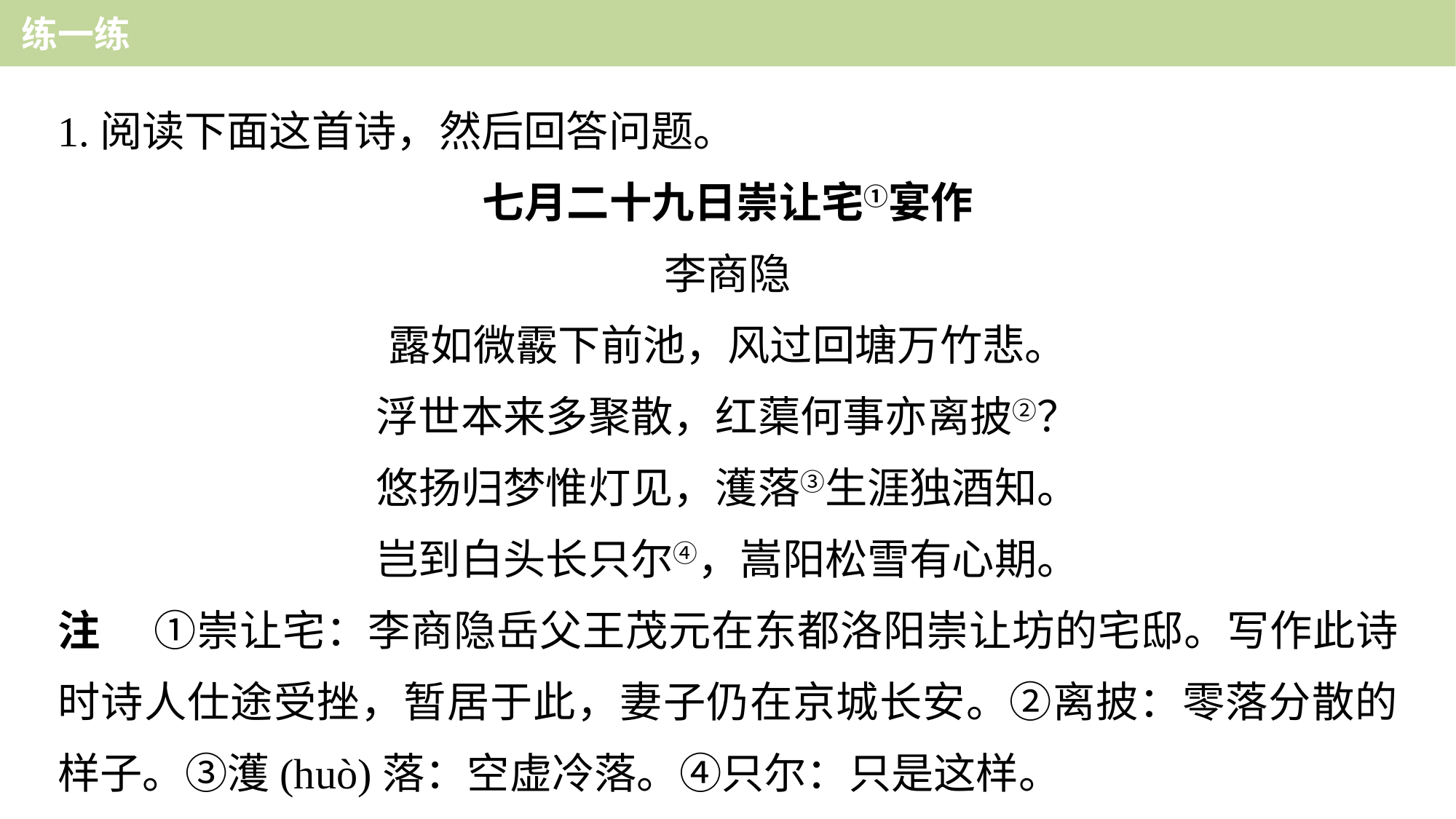

练一练
1.阅读下面这首诗，然后回答问题。
七月二十九日崇让宅①宴作
李商隐
露如微霰下前池，风过回塘万竹悲。
浮世本来多聚散，红蕖何事亦离披②？
悠扬归梦惟灯见，濩落③生涯独酒知。
岂到白头长只尔④，嵩阳松雪有心期。
注 　①崇让宅：李商隐岳父王茂元在东都洛阳崇让坊的宅邸。写作此诗时诗人仕途受挫，暂居于此，妻子仍在京城长安。②离披：零落分散的样子。③濩(huò)落：空虚冷落。④只尔：只是这样。